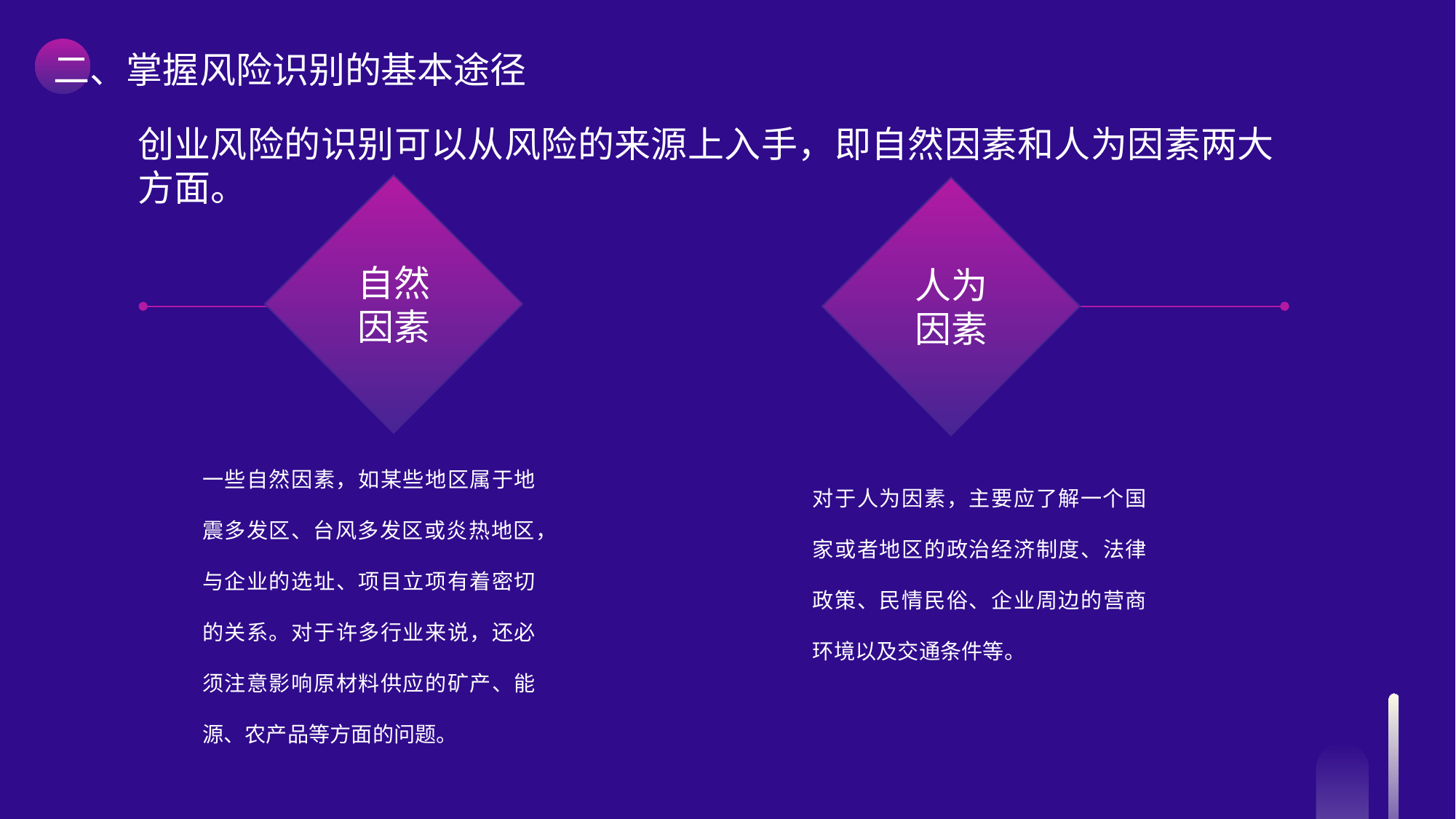

二、掌握风险识别的基本途径
创业风险的识别可以从风险的来源上入手，即自然因素和人为因素两大方面。
自然因素
人为因素
一些自然因素，如某些地区属于地震多发区、台风多发区或炎热地区，与企业的选址、项目立项有着密切的关系。对于许多行业来说，还必须注意影响原材料供应的矿产、能源、农产品等方面的问题。
对于人为因素，主要应了解一个国家或者地区的政治经济制度、法律政策、民情民俗、企业周边的营商环境以及交通条件等。